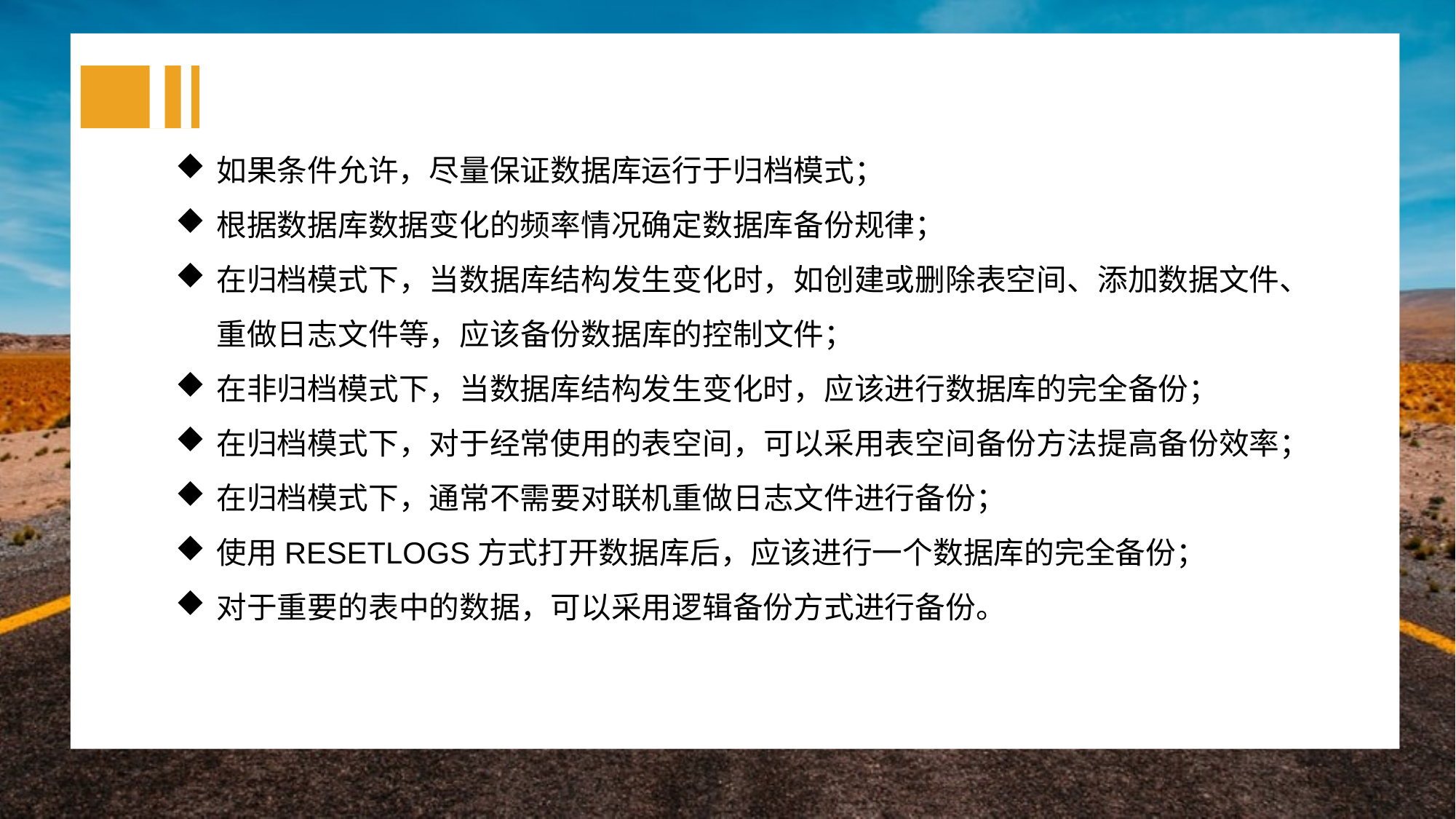

如果条件允许，尽量保证数据库运行于归档模式；
根据数据库数据变化的频率情况确定数据库备份规律；
在归档模式下，当数据库结构发生变化时，如创建或删除表空间、添加数据文件、重做日志文件等，应该备份数据库的控制文件；
在非归档模式下，当数据库结构发生变化时，应该进行数据库的完全备份；
在归档模式下，对于经常使用的表空间，可以采用表空间备份方法提高备份效率；
在归档模式下，通常不需要对联机重做日志文件进行备份；
使用RESETLOGS方式打开数据库后，应该进行一个数据库的完全备份；
对于重要的表中的数据，可以采用逻辑备份方式进行备份。